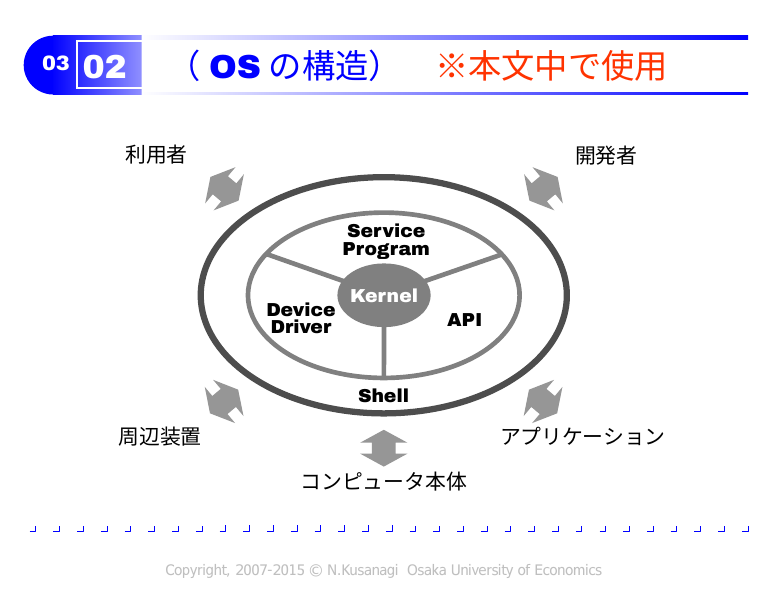

# 02   （OSの構造）　※本文中で使用
利用者
開発者

Service
Program
Kernel
Device
Driver
API

Shell
周辺装置
アプリケーション

コンピュータ本体